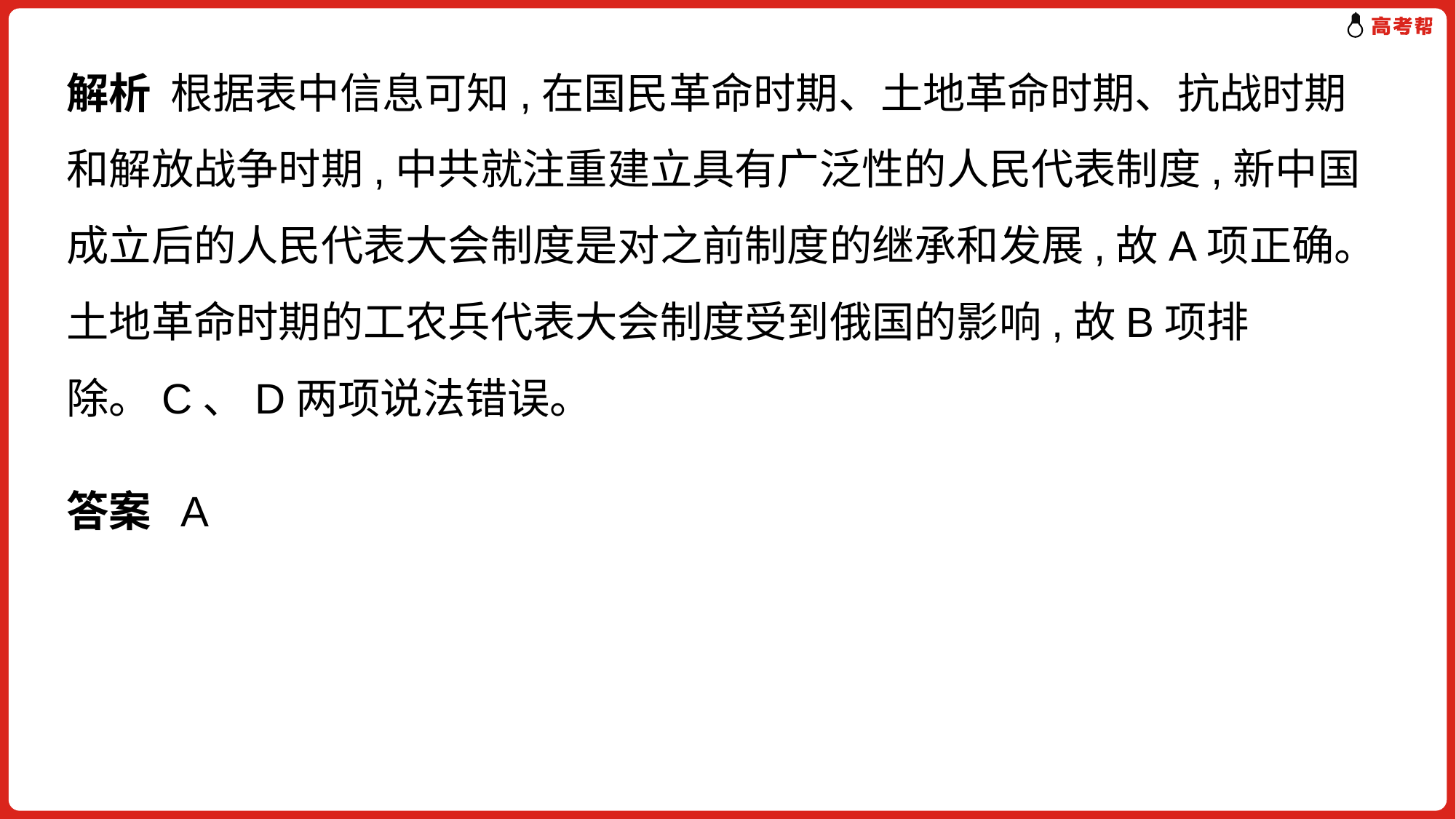

解析  根据表中信息可知,在国民革命时期、土地革命时期、抗战时期和解放战争时期,中共就注重建立具有广泛性的人民代表制度,新中国成立后的人民代表大会制度是对之前制度的继承和发展,故A项正确。土地革命时期的工农兵代表大会制度受到俄国的影响,故B项排除。C、D两项说法错误。
答案  A